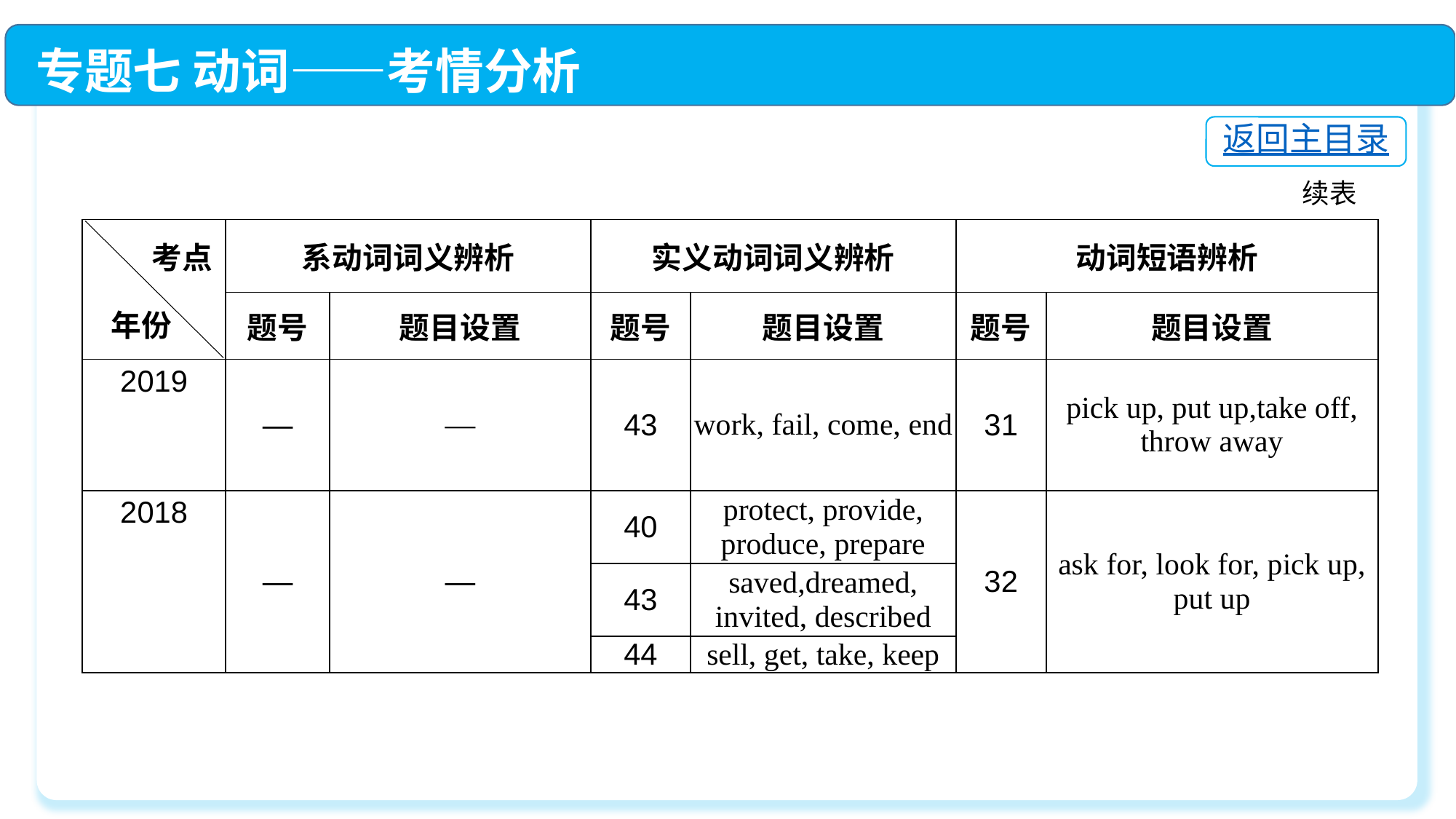

专题七 动词——考情分析

返回主目录
续表
|  | 系动词词义辨析 |  | 实义动词词义辨析 |  | 动词短语辨析 |  |
| --- | --- | --- | --- | --- | --- | --- |
|  | 题号 | 题目设置 | 题号 | 题目设置 | 题号 | 题目设置 |
| 2019 | — | — | 43 | work, fail, come, end | 31 | pick up, put up,take off, throw away |
| 2018 | — | — | 40 | protect, provide, produce, prepare | 32 | ask for, look for, pick up, put up |
|  |  |  |  | saved,dreamed, invited, described |  |  |
|  |  |  | 43 |  |  |  |
|  |  |  | 44 | sell, get, take, keep |  |  |
考点
年份